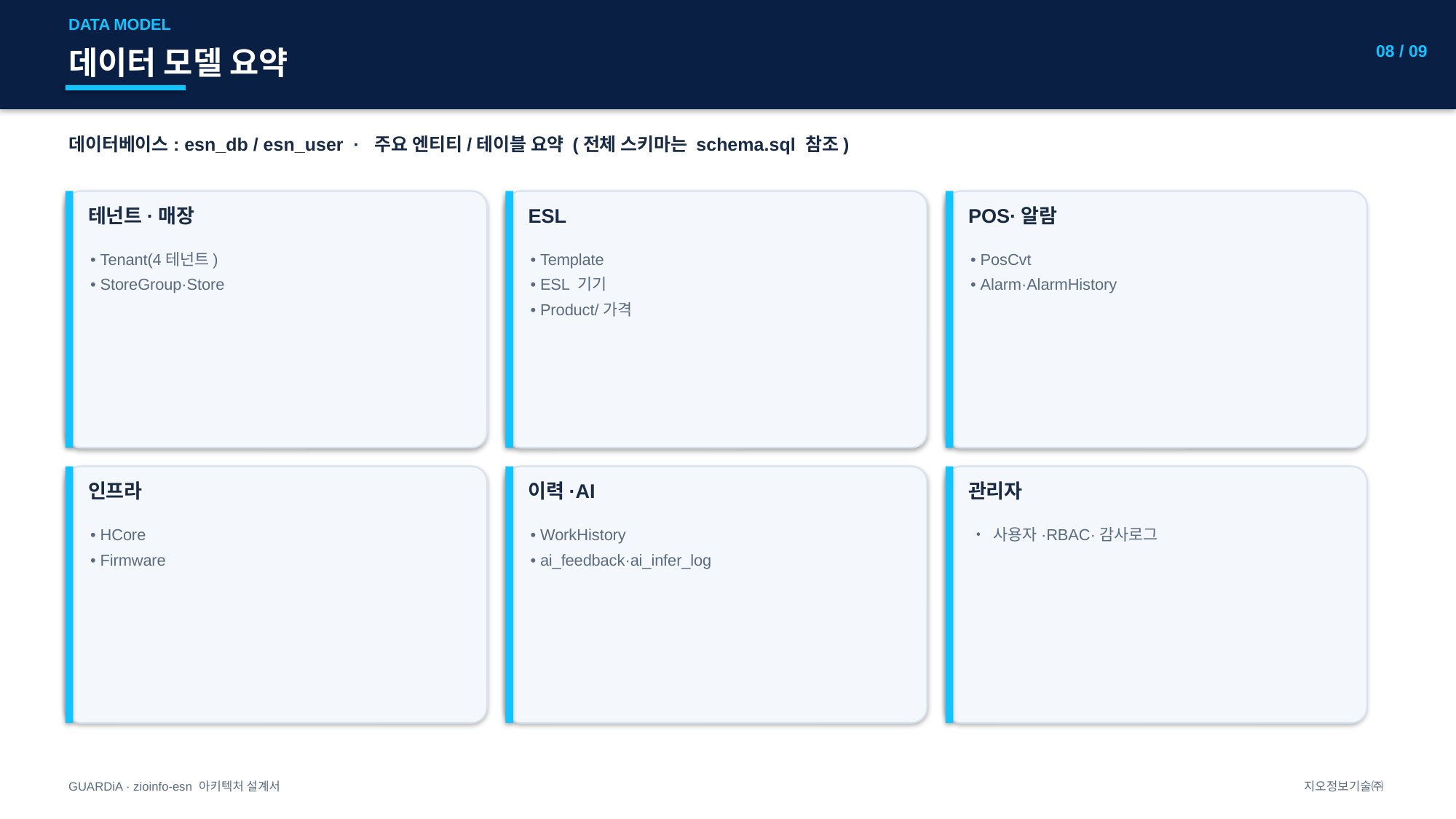

DATA MODEL
08 / 09
데이터 모델 요약

데이터베이스: esn_db / esn_user  ·  주요 엔티티/테이블 요약 (전체 스키마는 schema.sql 참조)

테넌트·매장
ESL
POS·알람
• Tenant(4테넌트)
• StoreGroup·Store
• Template
• ESL 기기
• Product/가격
• PosCvt
• Alarm·AlarmHistory

인프라
이력·AI
관리자
• HCore
• Firmware
• WorkHistory
• ai_feedback·ai_infer_log
• 사용자·RBAC·감사로그
GUARDiA · zioinfo-esn 아키텍처 설계서
지오정보기술㈜